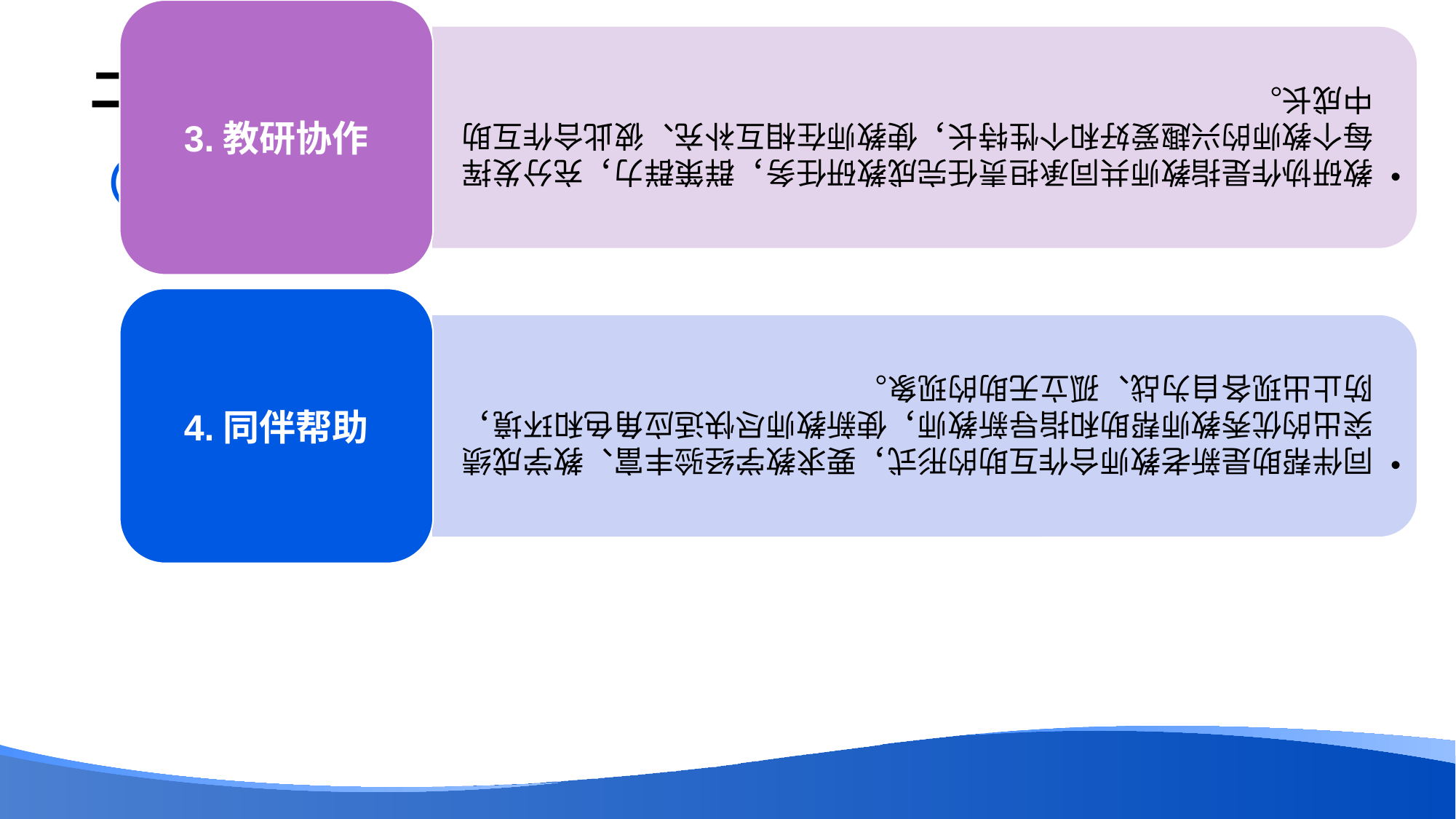

# 二、同伴互助
（二）同伴互助的形式
教研协作是指教师共同承担责任完成教研任务，群策群力，充分发挥每个教师的兴趣爱好和个性特长，使教师在相互补充、彼此合作互助中成长。
3.教研协作
同伴帮助是新老教师合作互助的形式，要求教学经验丰富、教学成绩突出的优秀教师帮助和指导新教师，使新教师尽快适应角色和环境，防止出现各自为战、孤立无助的现象。
4.同伴帮助